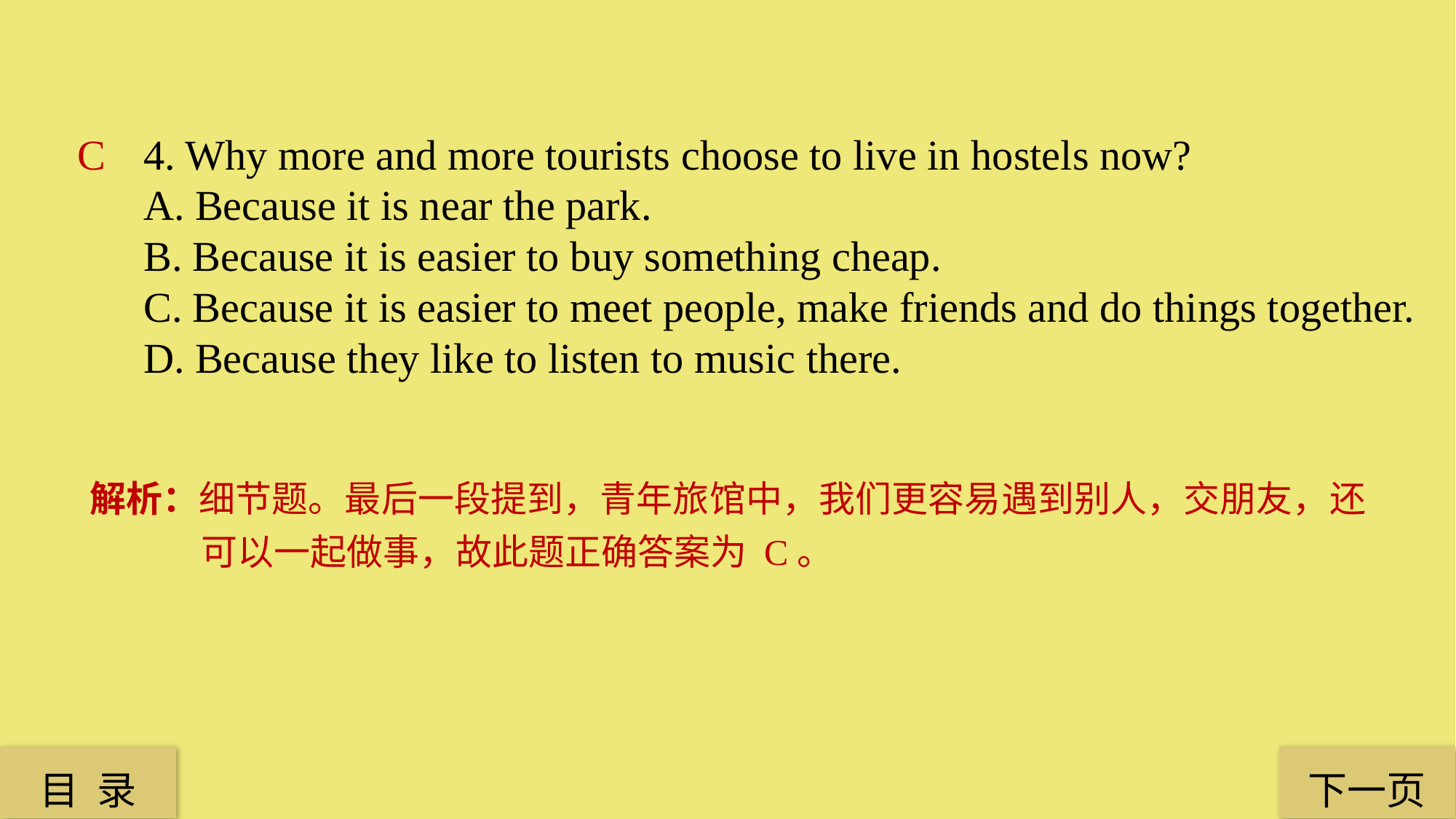

C
4. Why more and more tourists choose to live in hostels now?
A. Because it is near the park.
B. Because it is easier to buy something cheap.
C. Because it is easier to meet people, make friends and do things together.
D. Because they like to listen to music there.
解析：细节题。最后一段提到，青年旅馆中，我们更容易遇到别人，交朋友，还可以一起做事，故此题正确答案为 C。